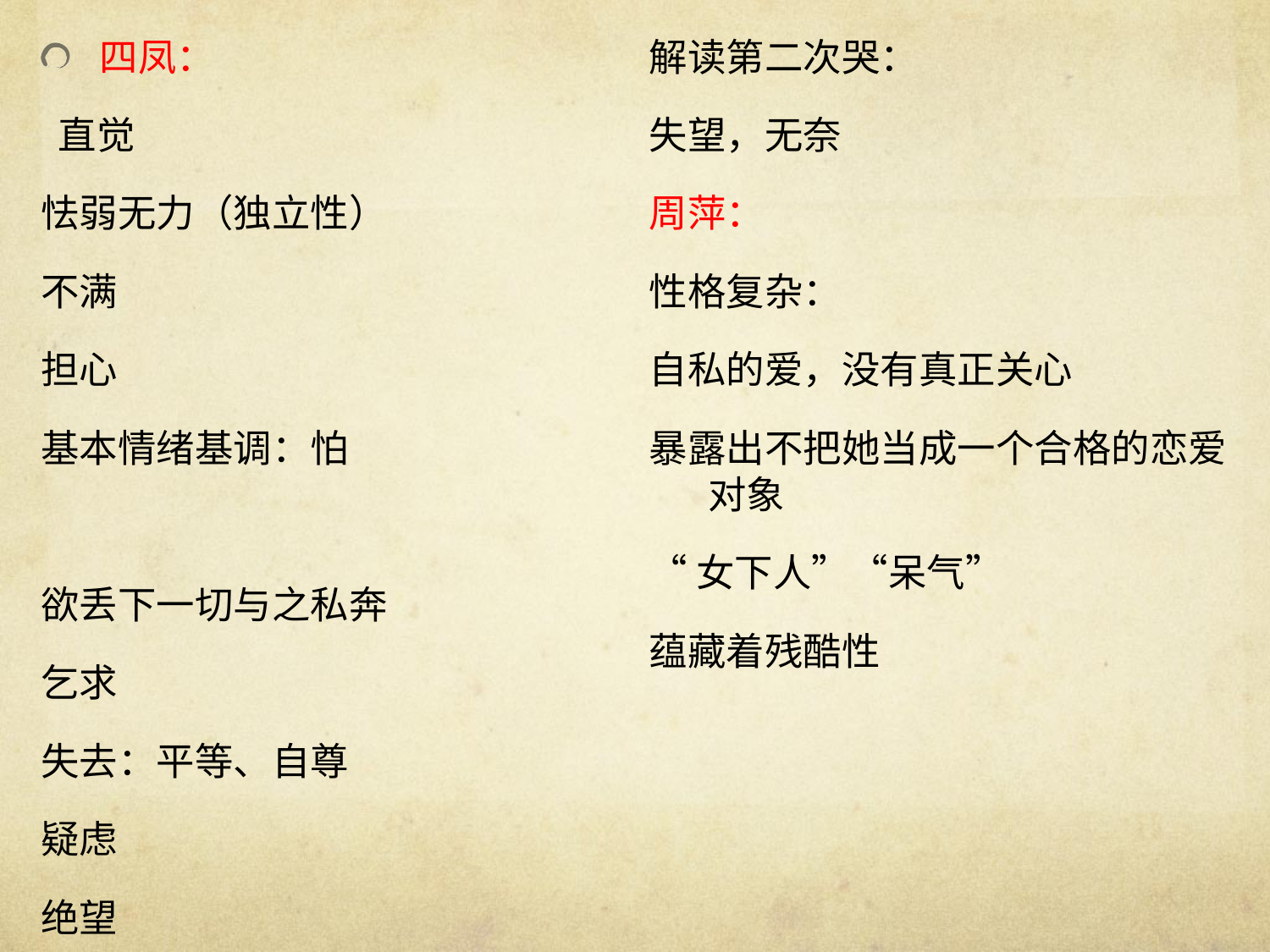

四凤：
 直觉
怯弱无力（独立性）
不满
担心
基本情绪基调：怕

欲丢下一切与之私奔
乞求
失去：平等、自尊
疑虑
绝望
解读第二次哭：
失望，无奈
周萍：
性格复杂：
自私的爱，没有真正关心
暴露出不把她当成一个合格的恋爱对象
“女下人”“呆气”
蕴藏着残酷性

#